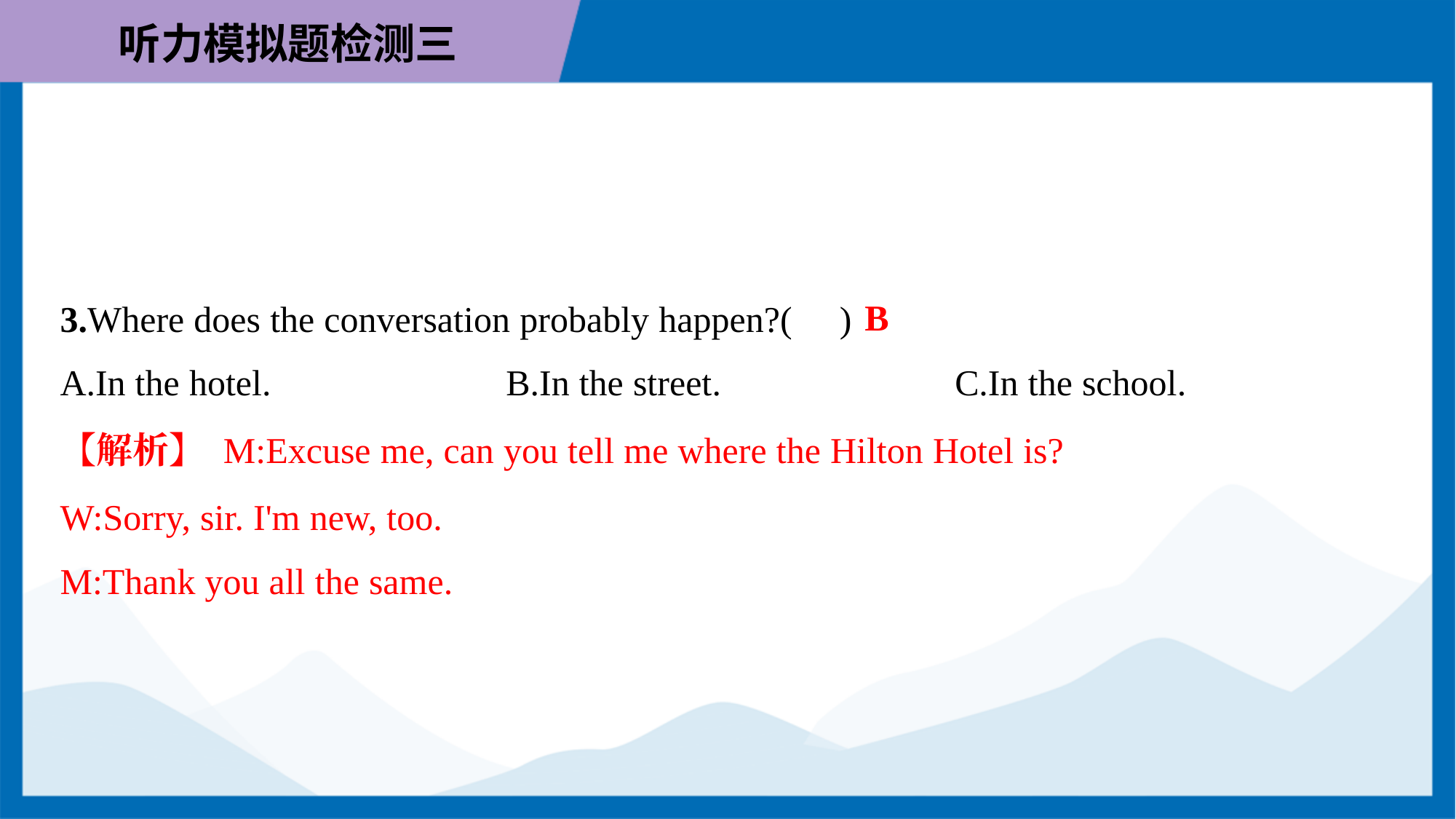

B
3.Where does the conversation probably happen?(     )
A.In the hotel.	B.In the street.	C.In the school.
【解析】 M:Excuse me, can you tell me where the Hilton Hotel is?
W:Sorry, sir. I'm new, too.
M:Thank you all the same.